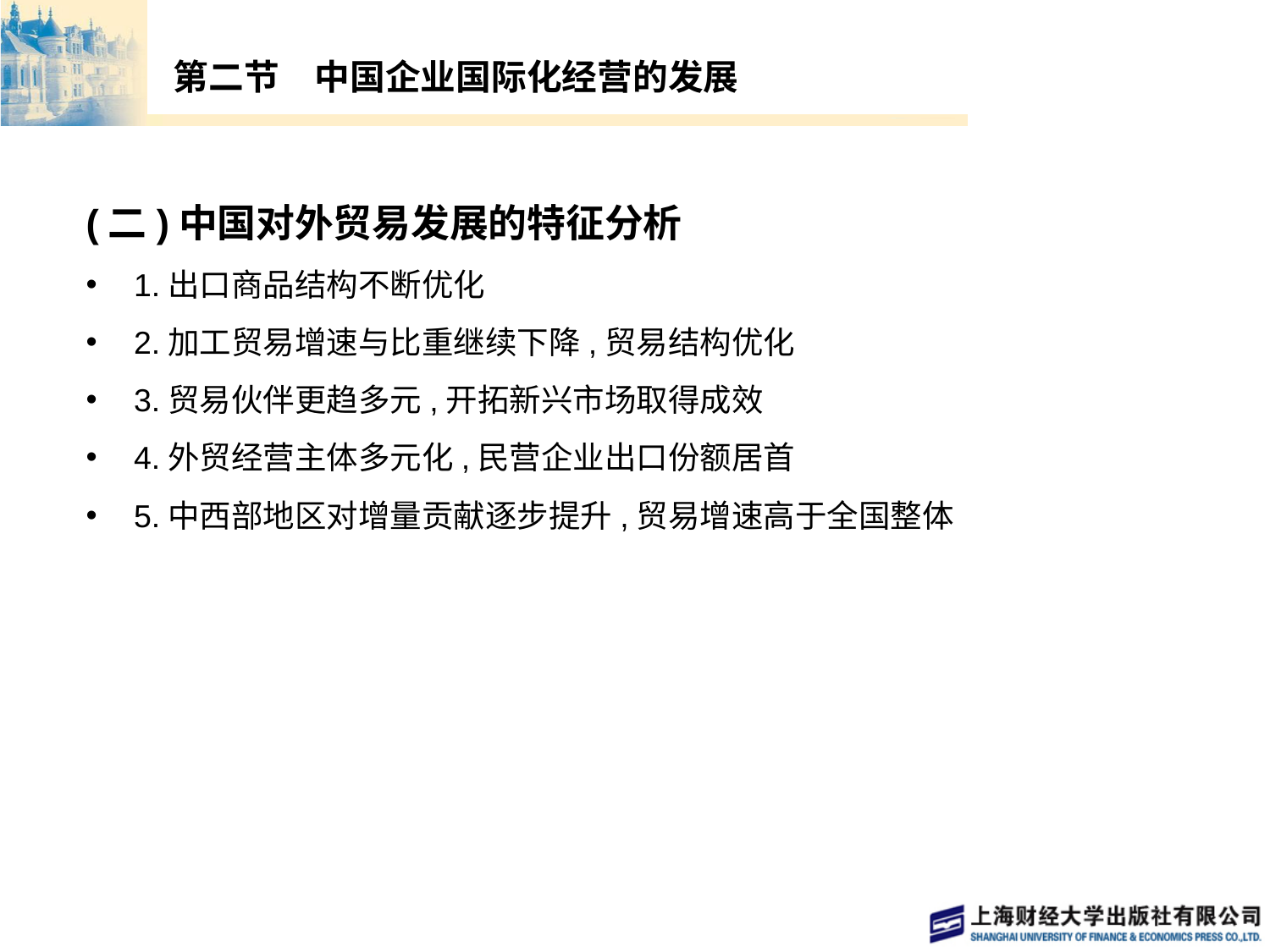

# 第二节　中国企业国际化经营的发展
(二)中国对外贸易发展的特征分析
1.出口商品结构不断优化
2.加工贸易增速与比重继续下降,贸易结构优化
3.贸易伙伴更趋多元,开拓新兴市场取得成效
4.外贸经营主体多元化,民营企业出口份额居首
5.中西部地区对增量贡献逐步提升,贸易增速高于全国整体